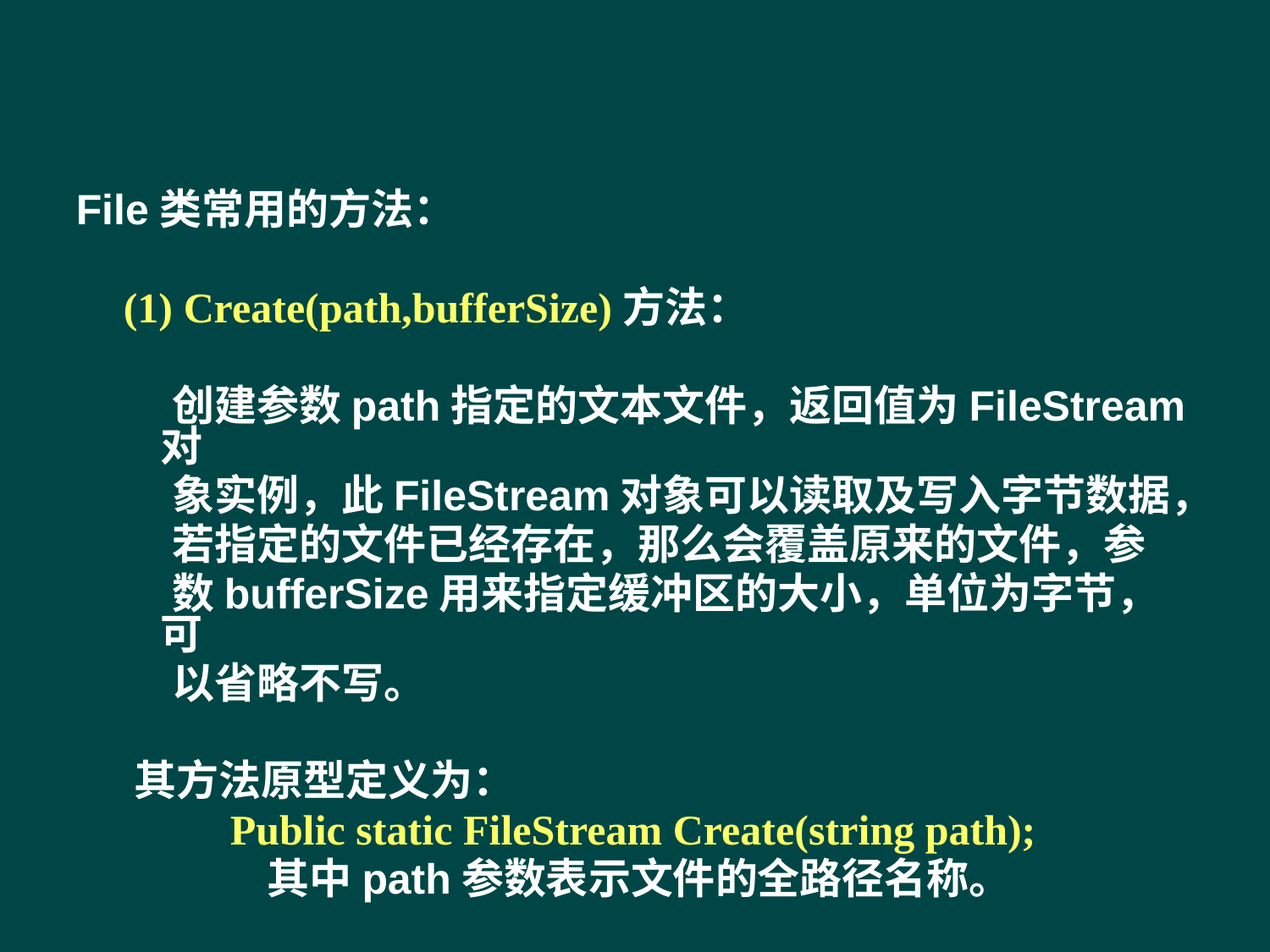

#
File类常用的方法：

    (1) Create(path,bufferSize)方法：

         创建参数path指定的文本文件，返回值为FileStream对
         象实例，此FileStream对象可以读取及写入字节数据，
         若指定的文件已经存在，那么会覆盖原来的文件，参
         数bufferSize用来指定缓冲区的大小，单位为字节，可
         以省略不写。

     其方法原型定义为：
             Public static FileStream Create(string path);
                   其中path参数表示文件的全路径名称。